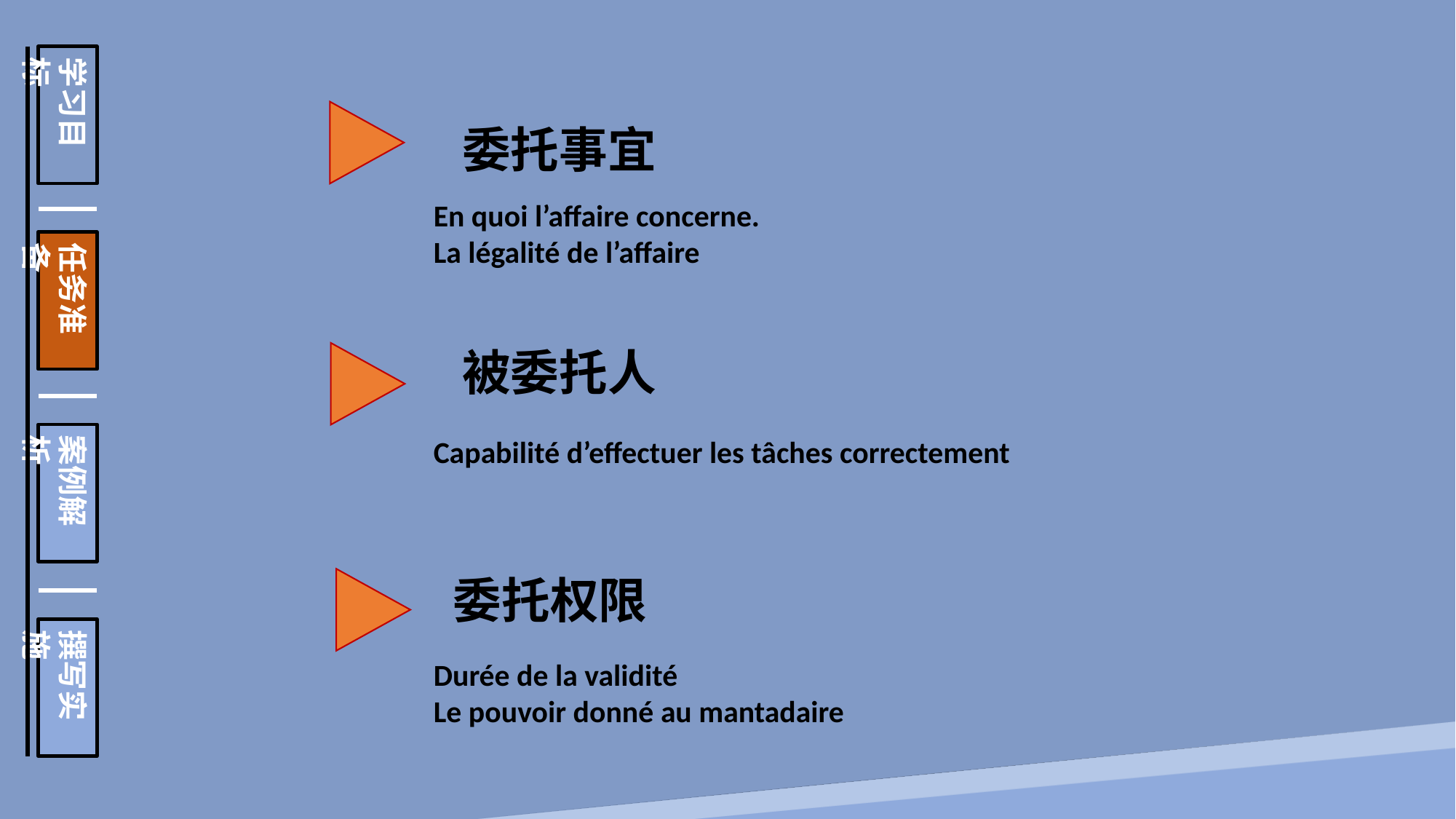

学习目标
任务准备
案例解析
撰写实施

委托事宜
En quoi l’affaire concerne.
La légalité de l’affaire
被委托人

Capabilité d’effectuer les tâches correctement
委托权限

Durée de la validité
Le pouvoir donné au mantadaire